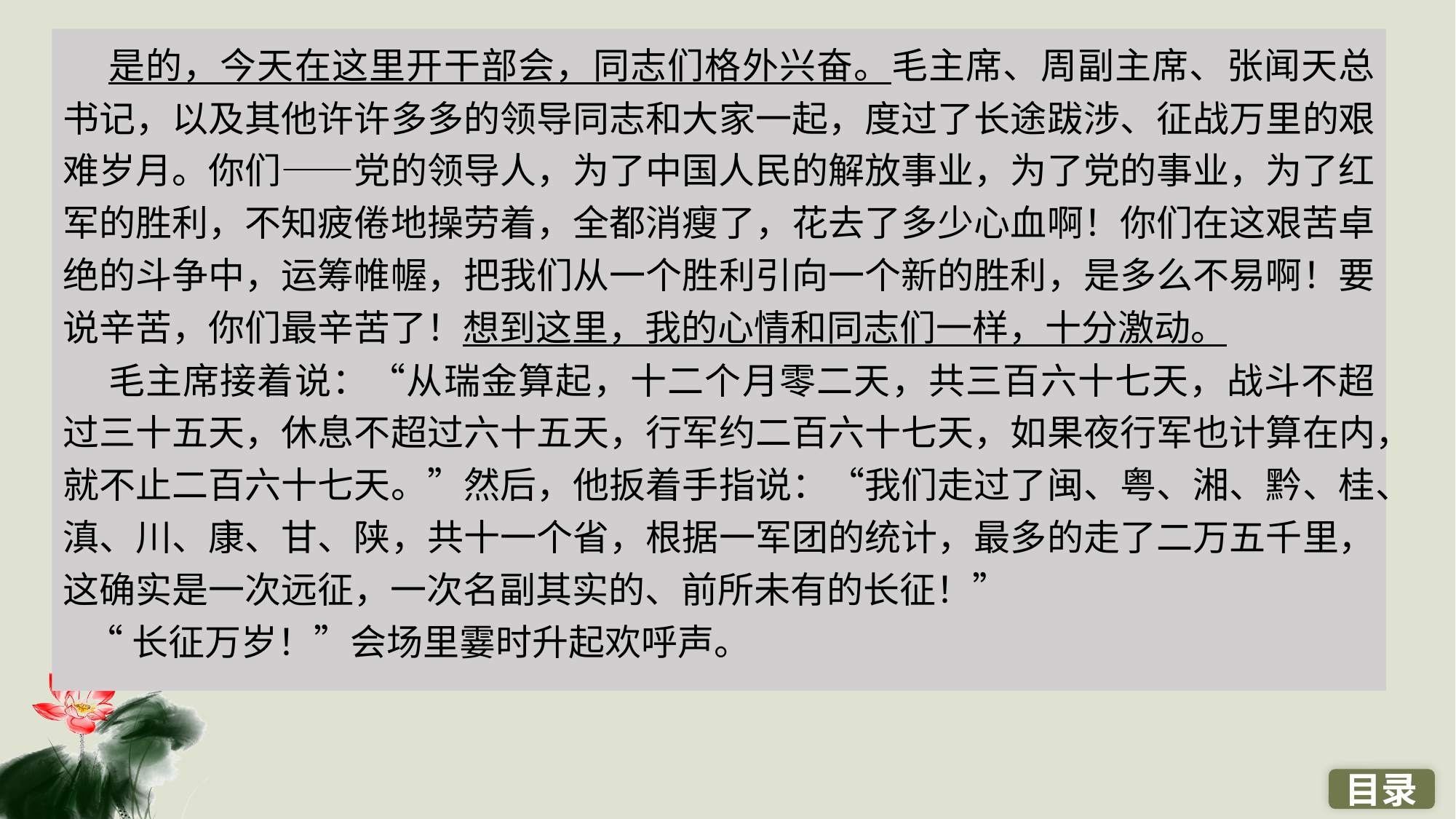

是的，今天在这里开干部会，同志们格外兴奋。毛主席、周副主席、张闻天总书记，以及其他许许多多的领导同志和大家一起，度过了长途跋涉、征战万里的艰难岁月。你们——党的领导人，为了中国人民的解放事业，为了党的事业，为了红军的胜利，不知疲倦地操劳着，全都消瘦了，花去了多少心血啊！你们在这艰苦卓绝的斗争中，运筹帷幄，把我们从一个胜利引向一个新的胜利，是多么不易啊！要说辛苦，你们最辛苦了！想到这里，我的心情和同志们一样，十分激动。
    毛主席接着说：“从瑞金算起，十二个月零二天，共三百六十七天，战斗不超过三十五天，休息不超过六十五天，行军约二百六十七天，如果夜行军也计算在内，就不止二百六十七天。”然后，他扳着手指说：“我们走过了闽、粤、湘、黔、桂、滇、川、康、甘、陕，共十一个省，根据一军团的统计，最多的走了二万五千里，这确实是一次远征，一次名副其实的、前所未有的长征！”
   “长征万岁！”会场里霎时升起欢呼声。